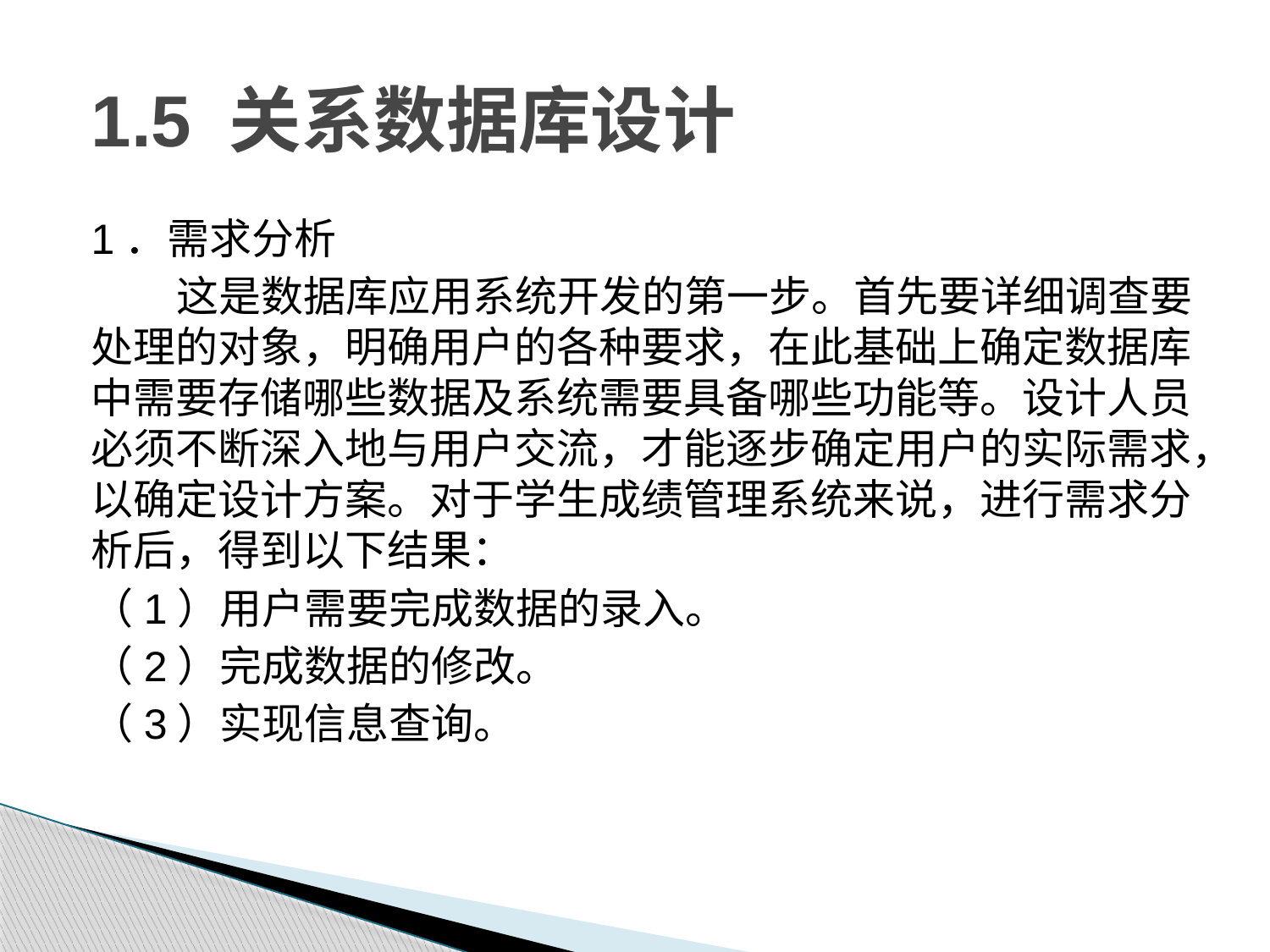

# 1.5 关系数据库设计
1．需求分析
这是数据库应用系统开发的第一步。首先要详细调查要处理的对象，明确用户的各种要求，在此基础上确定数据库中需要存储哪些数据及系统需要具备哪些功能等。设计人员必须不断深入地与用户交流，才能逐步确定用户的实际需求，以确定设计方案。对于学生成绩管理系统来说，进行需求分析后，得到以下结果：
（1）用户需要完成数据的录入。
（2）完成数据的修改。
（3）实现信息查询。